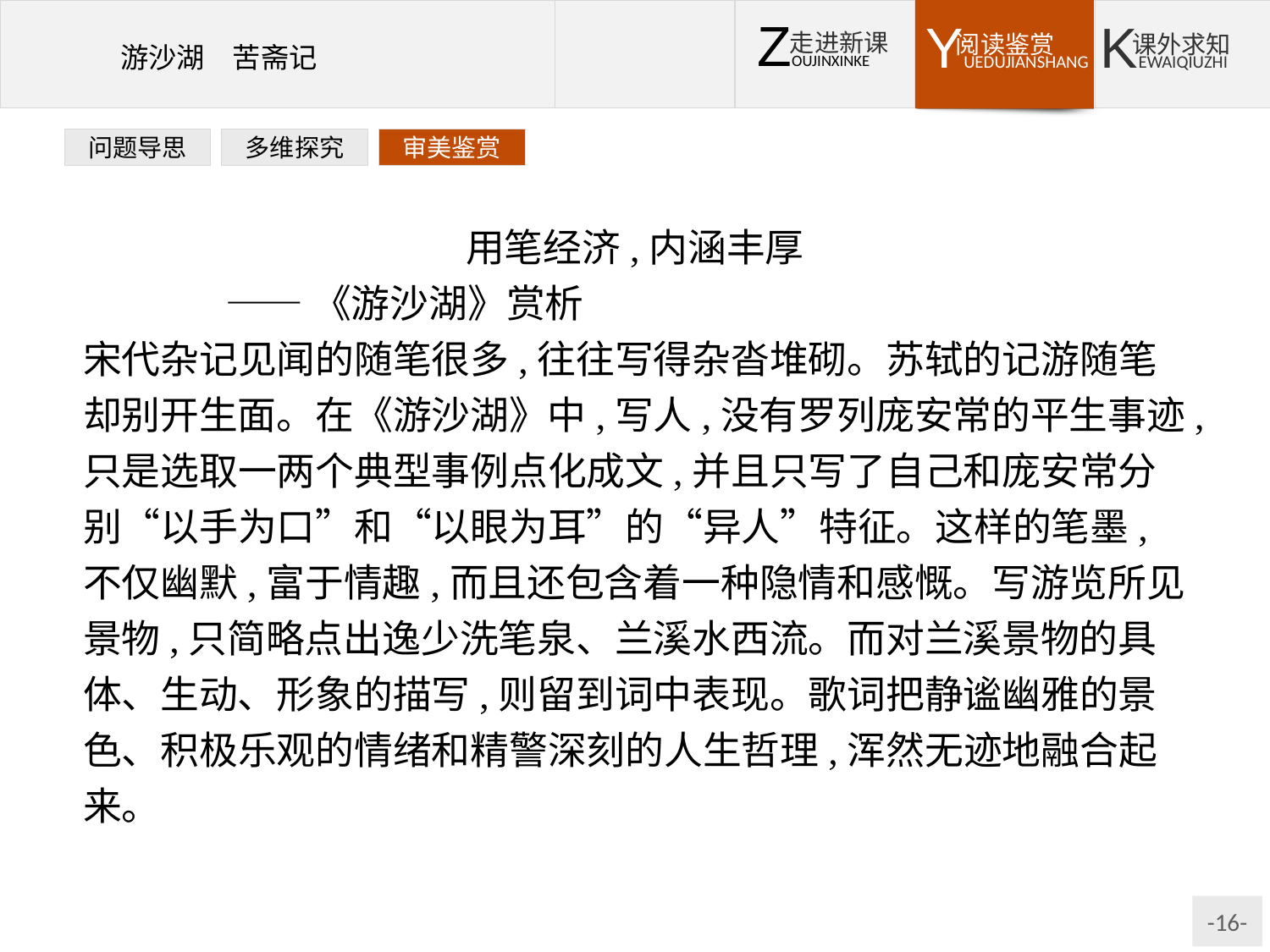

问题导思
多维探究
审美鉴赏
用笔经济,内涵丰厚
	——《游沙湖》赏析
宋代杂记见闻的随笔很多,往往写得杂沓堆砌。苏轼的记游随笔却别开生面。在《游沙湖》中,写人,没有罗列庞安常的平生事迹,只是选取一两个典型事例点化成文,并且只写了自己和庞安常分别“以手为口”和“以眼为耳”的“异人”特征。这样的笔墨,不仅幽默,富于情趣,而且还包含着一种隐情和感慨。写游览所见景物,只简略点出逸少洗笔泉、兰溪水西流。而对兰溪景物的具体、生动、形象的描写,则留到词中表现。歌词把静谧幽雅的景色、积极乐观的情绪和精警深刻的人生哲理,浑然无迹地融合起来。